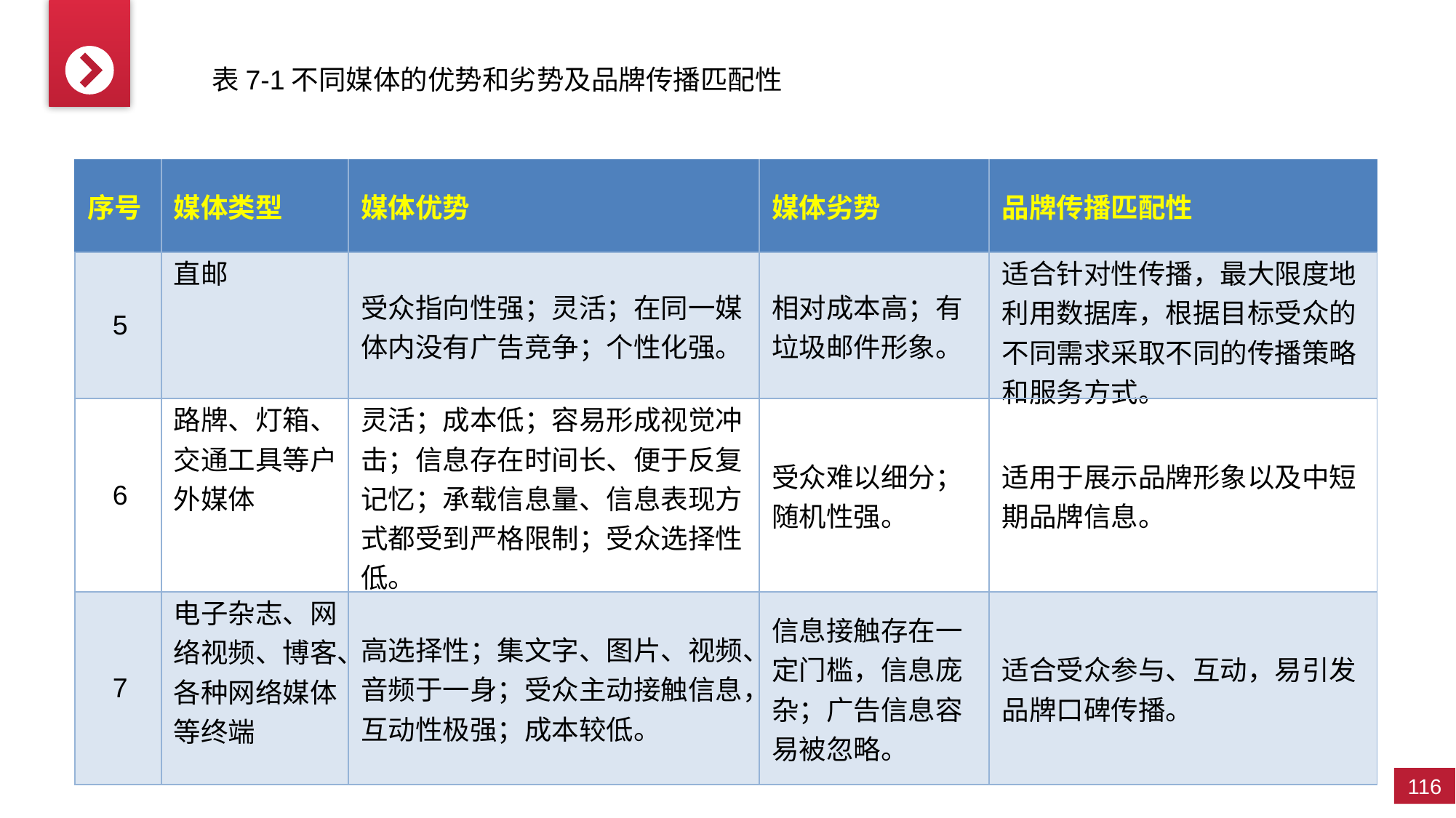

表7-1不同媒体的优势和劣势及品牌传播匹配性
| 序号 | 媒体类型 | 媒体优势 | 媒体劣势 | 品牌传播匹配性 |
| --- | --- | --- | --- | --- |
| 5 | 直邮 | 受众指向性强；灵活；在同一媒体内没有广告竞争；个性化强。 | 相对成本高；有垃圾邮件形象。 | 适合针对性传播，最大限度地利用数据库，根据目标受众的不同需求采取不同的传播策略和服务方式。 |
| 6 | 路牌、灯箱、交通工具等户外媒体 | 灵活；成本低；容易形成视觉冲击；信息存在时间长、便于反复记忆；承载信息量、信息表现方式都受到严格限制；受众选择性低。 | 受众难以细分；随机性强。 | 适用于展示品牌形象以及中短期品牌信息。 |
| 7 | 电子杂志、网络视频、博客、各种网络媒体等终端 | 高选择性；集文字、图片、视频、音频于一身；受众主动接触信息，互动性极强；成本较低。 | 信息接触存在一定门槛，信息庞杂；广告信息容易被忽略。 | 适合受众参与、互动，易引发品牌口碑传播。 |